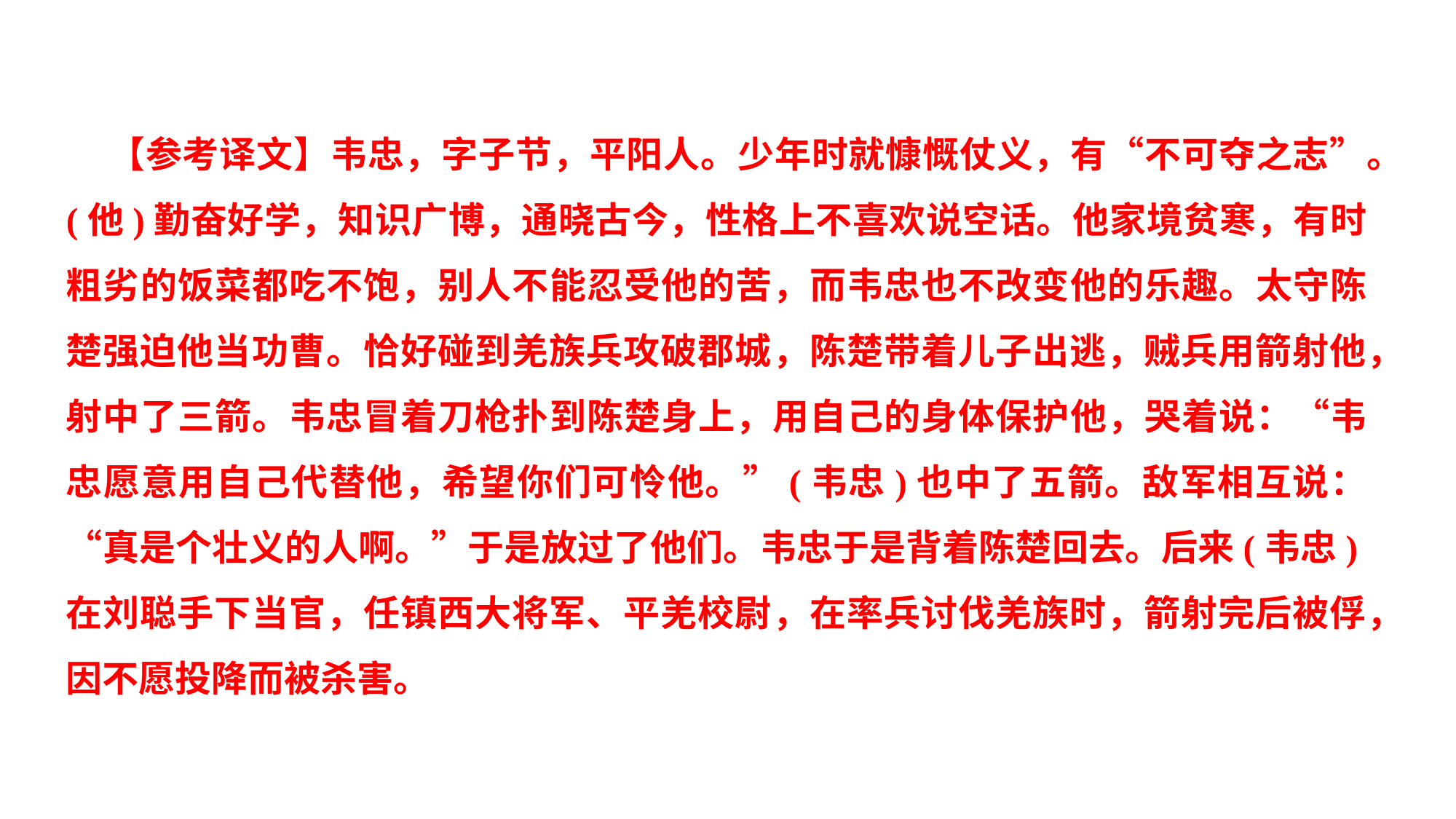

【参考译文】韦忠，字子节，平阳人。少年时就慷慨仗义，有“不可夺之志”。(他)勤奋好学，知识广博，通晓古今，性格上不喜欢说空话。他家境贫寒，有时粗劣的饭菜都吃不饱，别人不能忍受他的苦，而韦忠也不改变他的乐趣。太守陈楚强迫他当功曹。恰好碰到羌族兵攻破郡城，陈楚带着儿子出逃，贼兵用箭射他，射中了三箭。韦忠冒着刀枪扑到陈楚身上，用自己的身体保护他，哭着说：“韦忠愿意用自己代替他，希望你们可怜他。”(韦忠)也中了五箭。敌军相互说：“真是个壮义的人啊。”于是放过了他们。韦忠于是背着陈楚回去。后来(韦忠)在刘聪手下当官，任镇西大将军、平羌校尉，在率兵讨伐羌族时，箭射完后被俘，因不愿投降而被杀害。